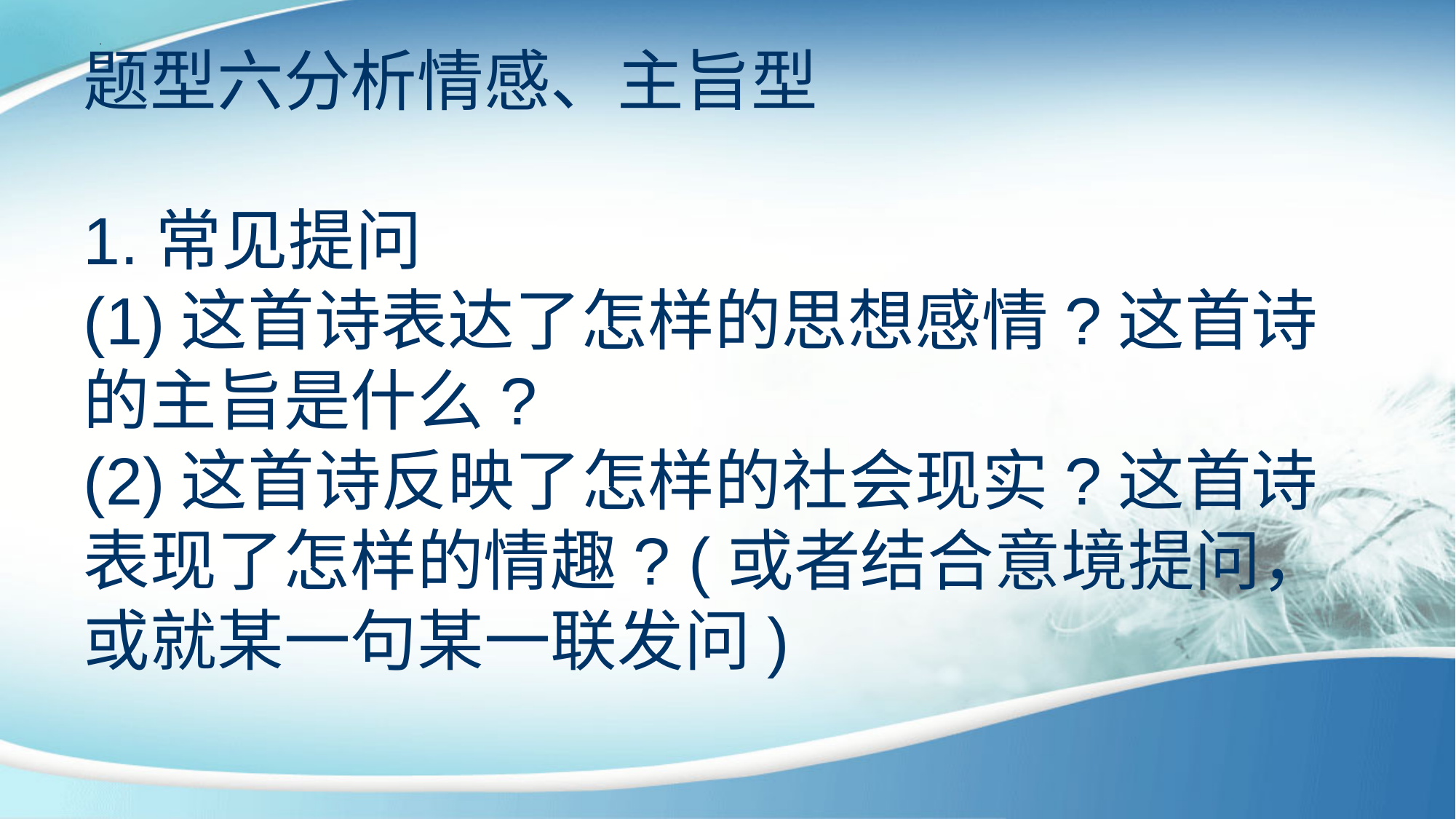

题型六分析情感、主旨型
1.常见提问
(1)这首诗表达了怎样的思想感情?这首诗的主旨是什么?
(2)这首诗反映了怎样的社会现实?这首诗表现了怎样的情趣? (或者结合意境提问，或就某一句某一联发问)